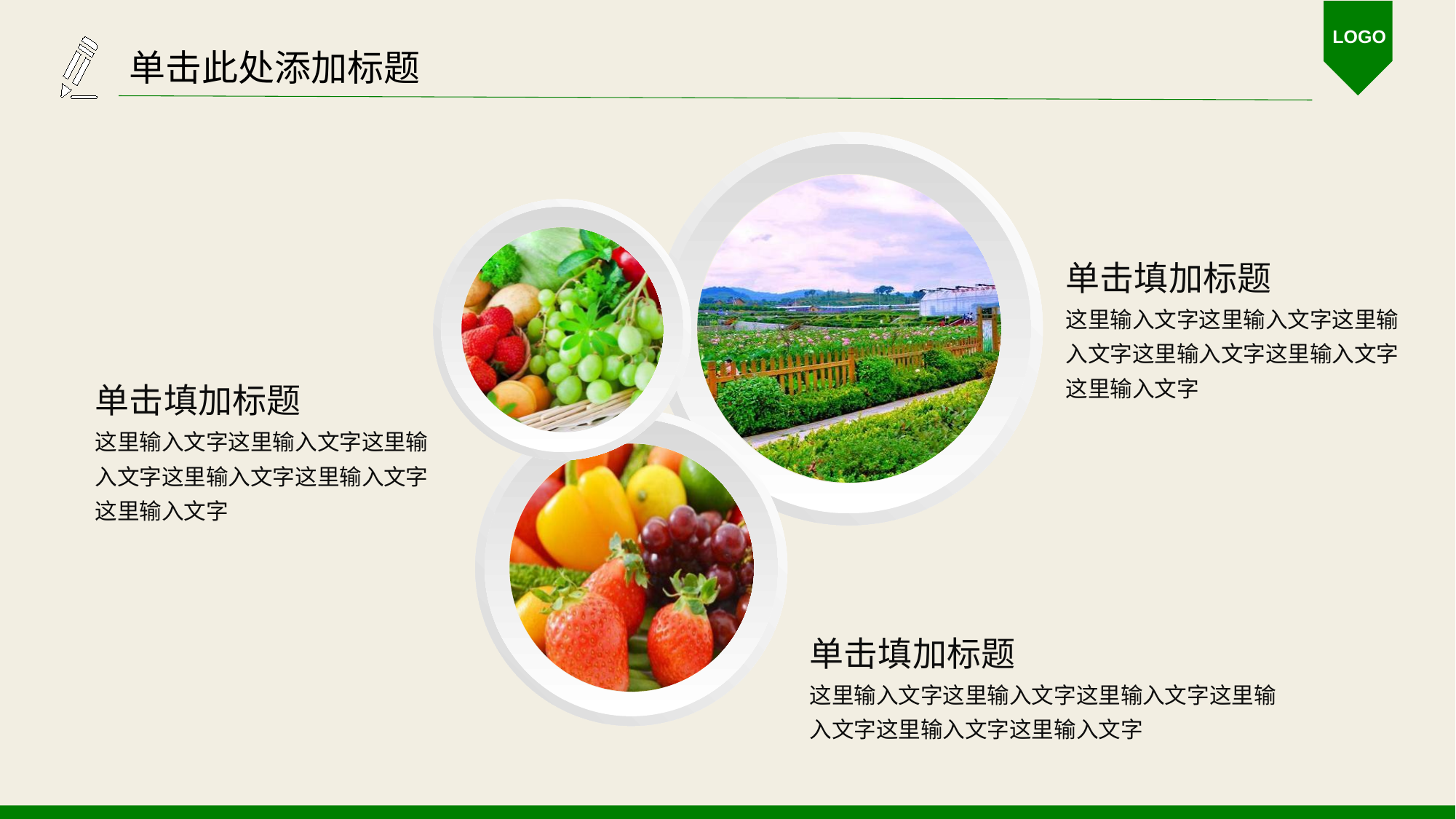

LOGO

单击此处添加标题

单击填加标题
这里输入文字这里输入文字这里输入文字这里输入文字这里输入文字这里输入文字

单击填加标题
这里输入文字这里输入文字这里输入文字这里输入文字这里输入文字这里输入文字

单击填加标题
这里输入文字这里输入文字这里输入文字这里输入文字这里输入文字这里输入文字